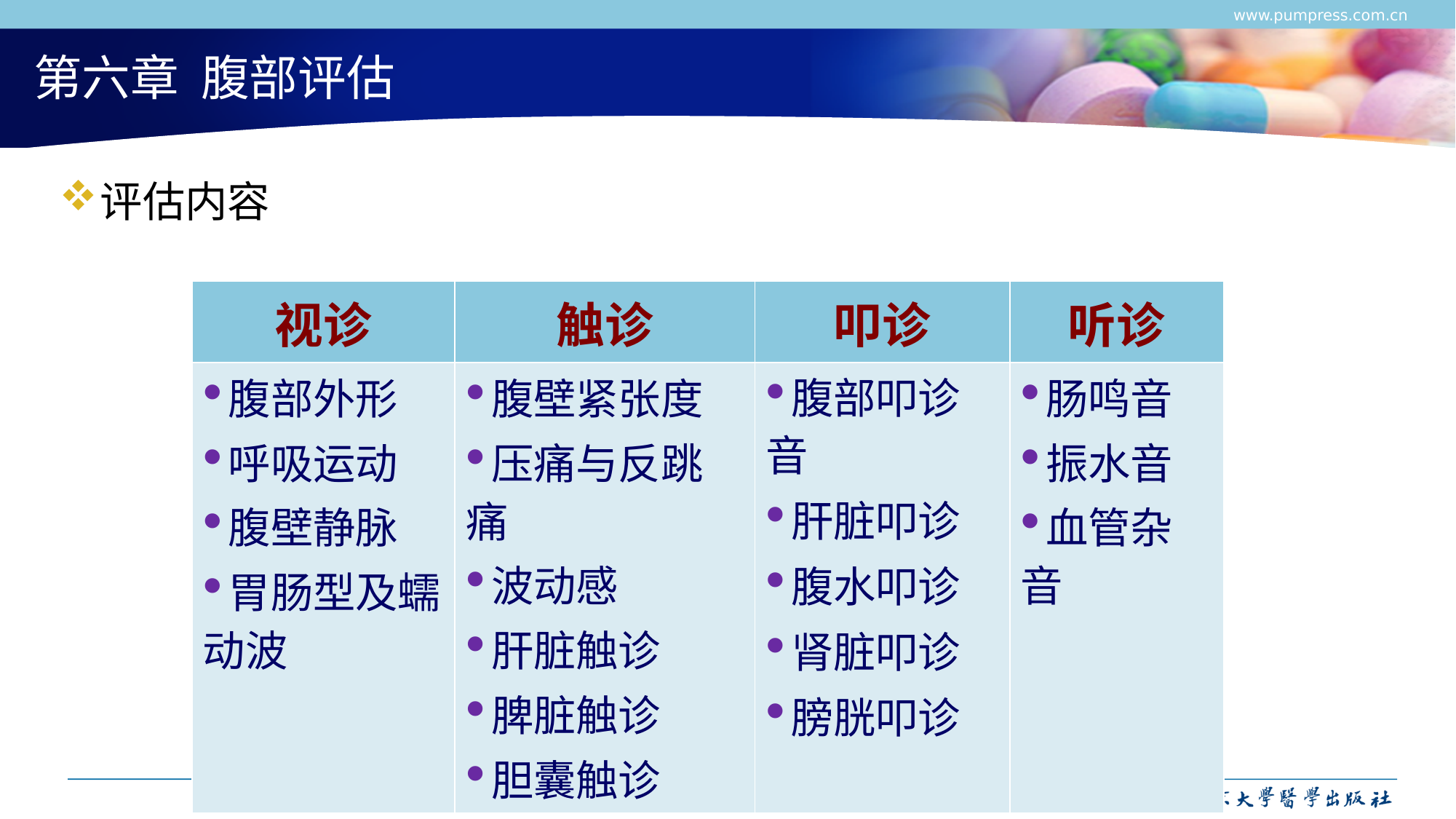

www.pumpress.com.cn
# 第六章  腹部评估
评估内容
| 视诊 | 触诊 | 叩诊 | 听诊 |
| --- | --- | --- | --- |
| 腹部外形 呼吸运动 腹壁静脉 胃肠型及蠕动波 | 腹壁紧张度 压痛与反跳痛 波动感 肝脏触诊 脾脏触诊 胆囊触诊 | 腹部叩诊音 肝脏叩诊 腹水叩诊 肾脏叩诊 膀胱叩诊 | 肠鸣音 振水音 血管杂音 |